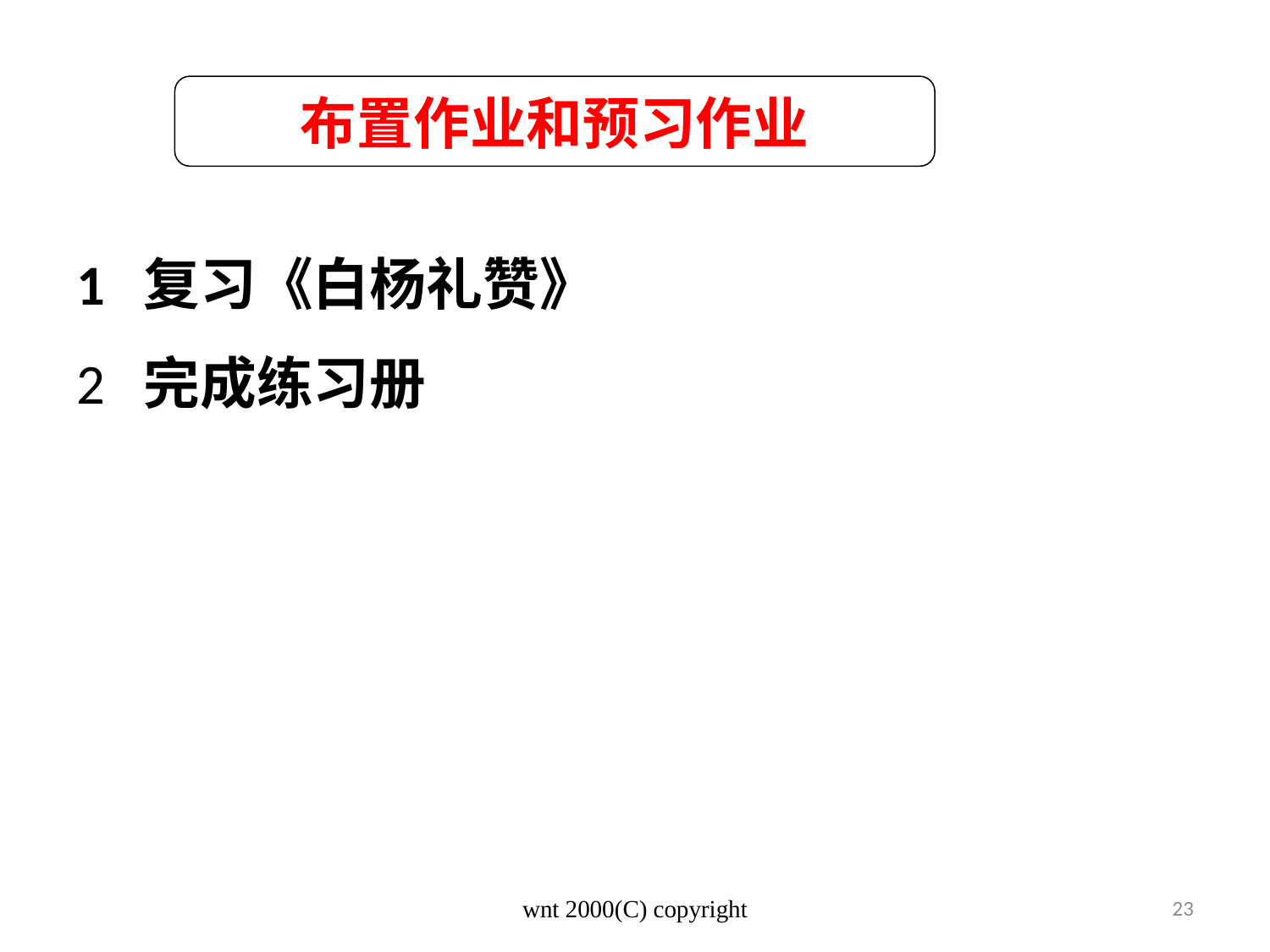

布置作业和预习作业
1  复习《白杨礼赞》
2  完成练习册
wnt 2000(C) copyright
23